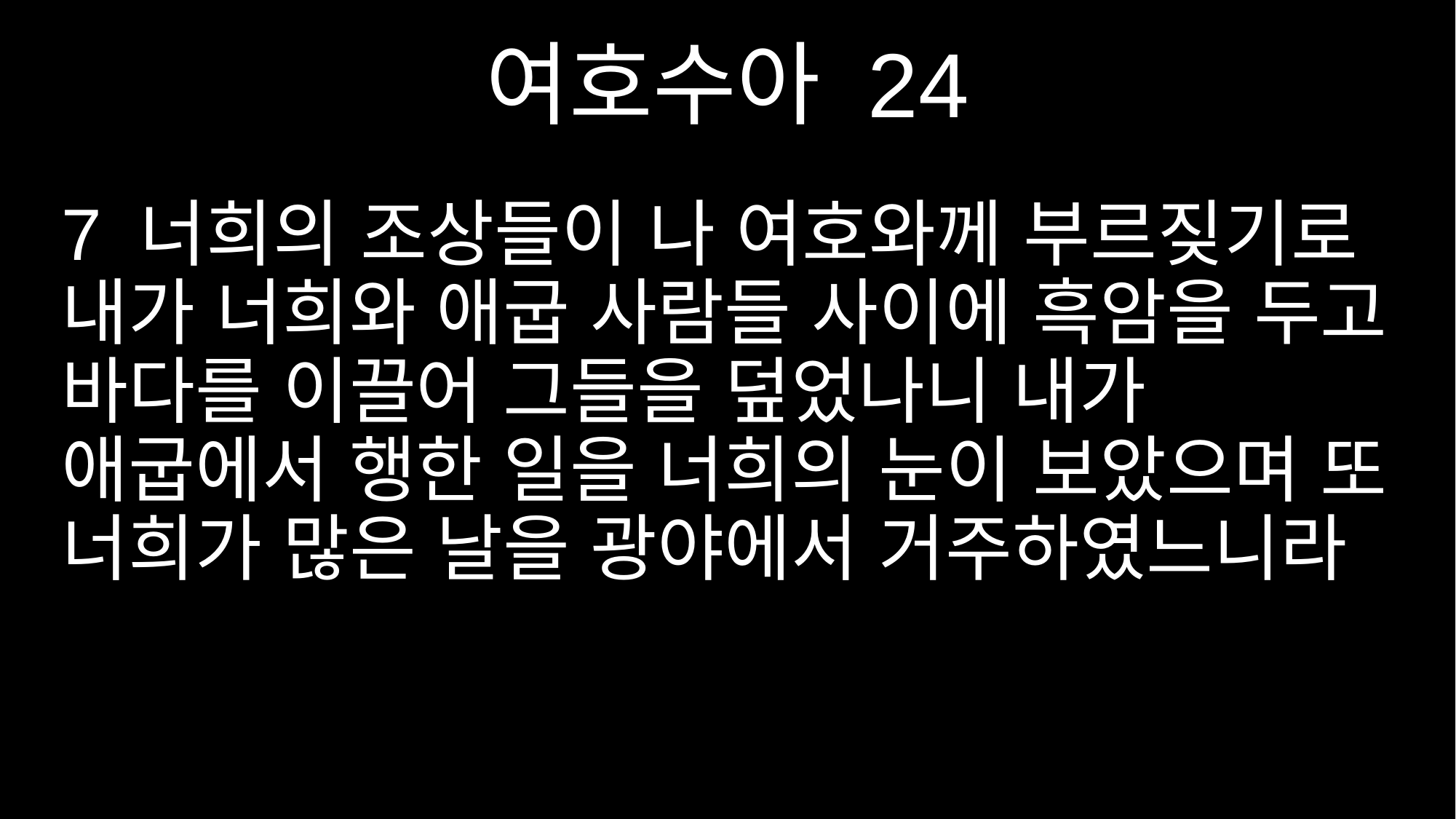

여호수아 24
7 너희의 조상들이 나 여호와께 부르짖기로 내가 너희와 애굽 사람들 사이에 흑암을 두고 바다를 이끌어 그들을 덮었나니 내가 애굽에서 행한 일을 너희의 눈이 보았으며 또 너희가 많은 날을 광야에서 거주하였느니라